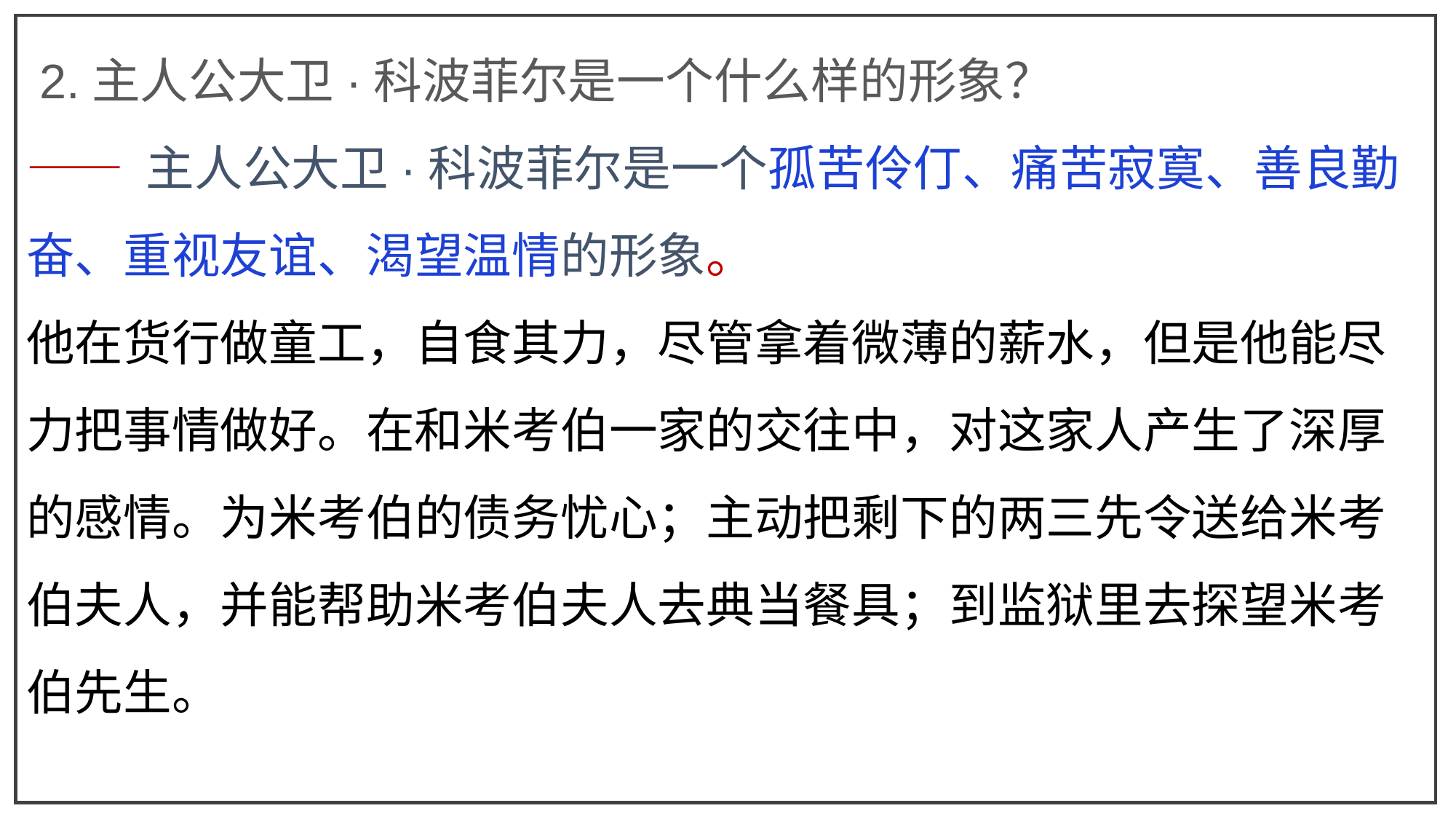

2.主人公大卫·科波菲尔是一个什么样的形象？
—— 主人公大卫·科波菲尔是一个孤苦伶仃、痛苦寂寞、善良勤奋、重视友谊、渴望温情的形象。
他在货行做童工，自食其力，尽管拿着微薄的薪水，但是他能尽力把事情做好。在和米考伯一家的交往中，对这家人产生了深厚的感情。为米考伯的债务忧心；主动把剩下的两三先令送给米考伯夫人，并能帮助米考伯夫人去典当餐具；到监狱里去探望米考伯先生。